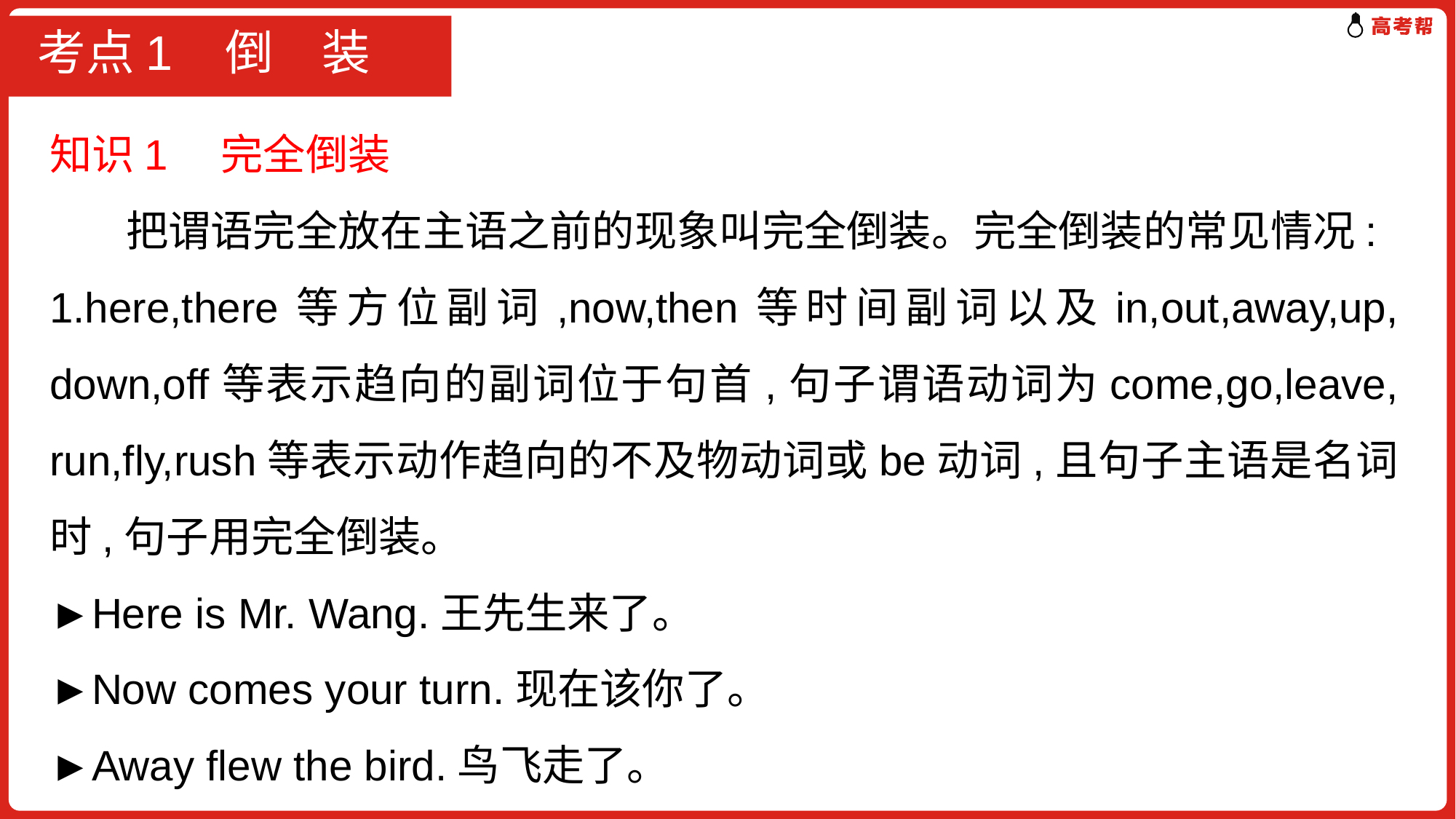

# 考点1   倒　装
知识1　完全倒装
       把谓语完全放在主语之前的现象叫完全倒装。完全倒装的常见情况:
1.here,there等方位副词,now,then等时间副词以及in,out,away,up, down,off等表示趋向的副词位于句首,句子谓语动词为come,go,leave, run,fly,rush等表示动作趋向的不及物动词或be动词,且句子主语是名词时,句子用完全倒装。
►Here is Mr. Wang.王先生来了。
►Now comes your turn.现在该你了。
►Away flew the bird.鸟飞走了。